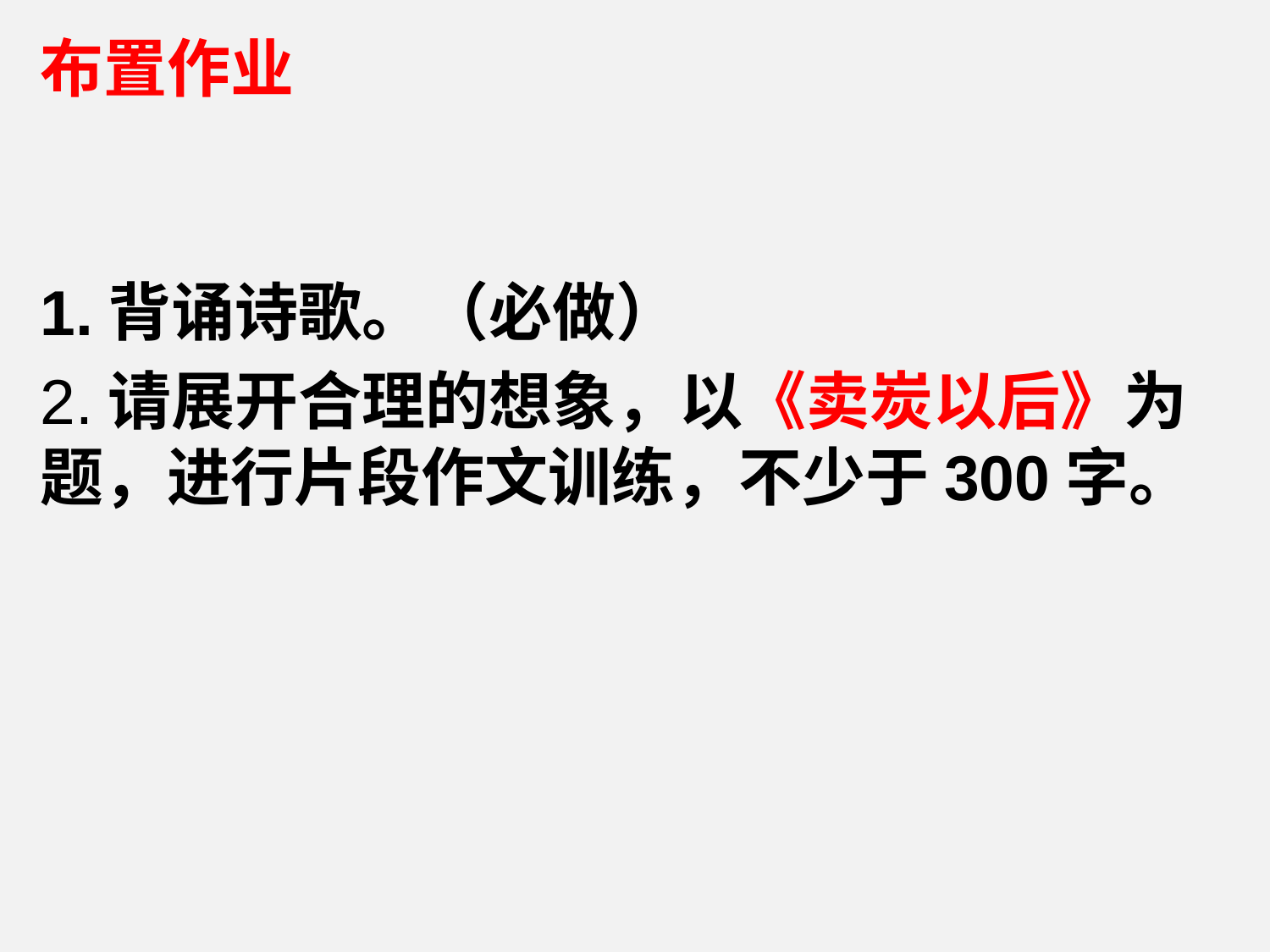

布置作业

1.背诵诗歌。（必做）
2.请展开合理的想象，以《卖炭以后》为题，进行片段作文训练，不少于300字。